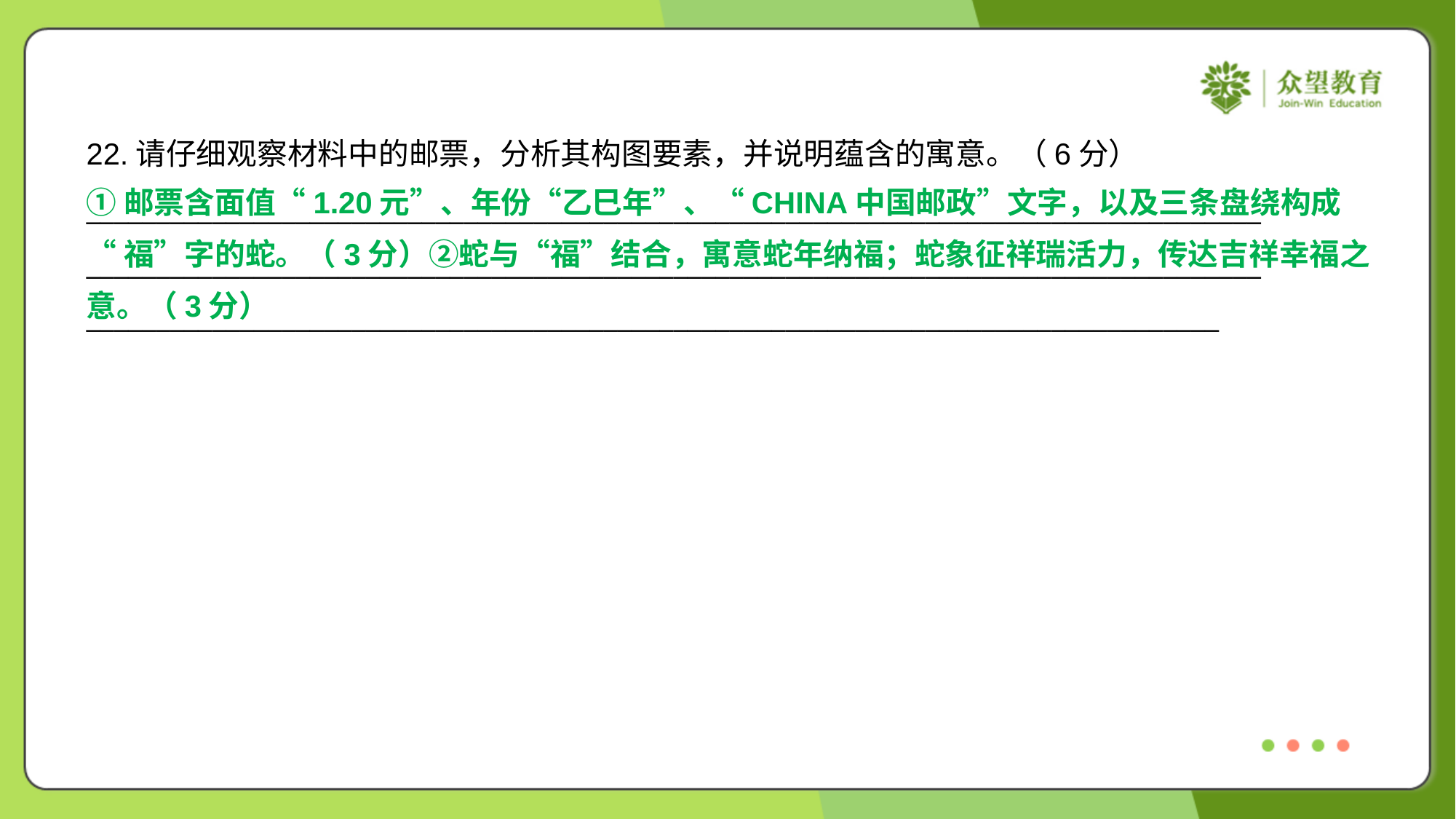

22.请仔细观察材料中的邮票，分析其构图要素，并说明蕴含的寓意。（6分）
①邮票含面值“1.20元”、年份“乙巳年”、“CHINA中国邮政”文字，以及三条盘绕构成
“福”字的蛇。（3分）②蛇与“福”结合，寓意蛇年纳福；蛇象征祥瑞活力，传达吉祥幸福之
意。（3分）
____________________________________________________________________________________
____________________________________________________________________________________
_________________________________________________________________________________